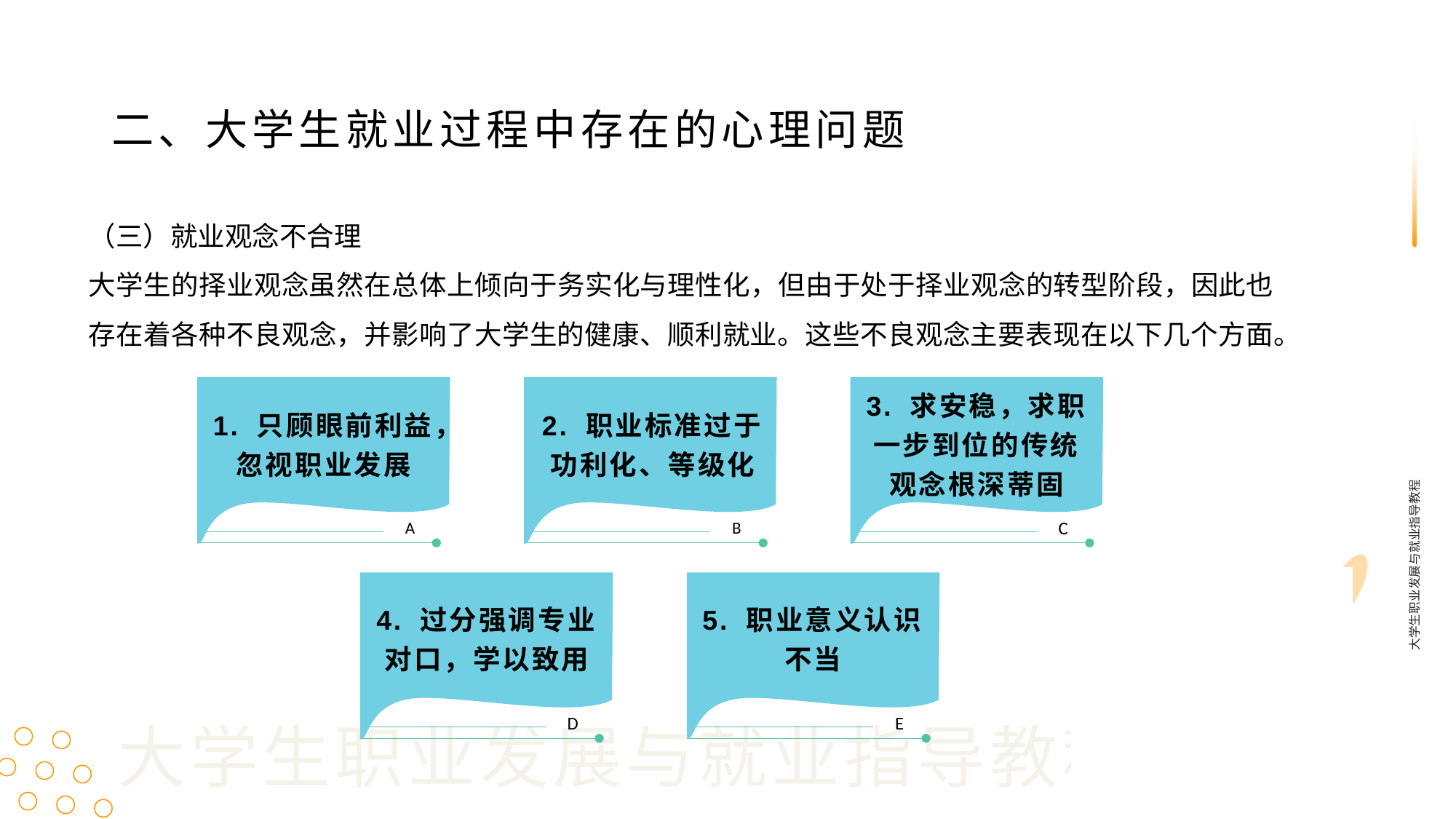

二、大学生就业过程中存在的心理问题

（三）就业观念不合理
大学生的择业观念虽然在总体上倾向于务实化与理性化，但由于处于择业观念的转型阶段，因此也存在着各种不良观念，并影响了大学生的健康、顺利就业。这些不良观念主要表现在以下几个方面。

A

B

C
1. 只顾眼前利益，忽视职业发展
2. 职业标准过于功利化、等级化
3. 求安稳，求职一步到位的传统观念根深蒂固

大学生职业发展与就业指导教程

4. 过分强调专业对口，学以致用
5. 职业意义认识不当

D

E

大学生职业发展与就业指导教程